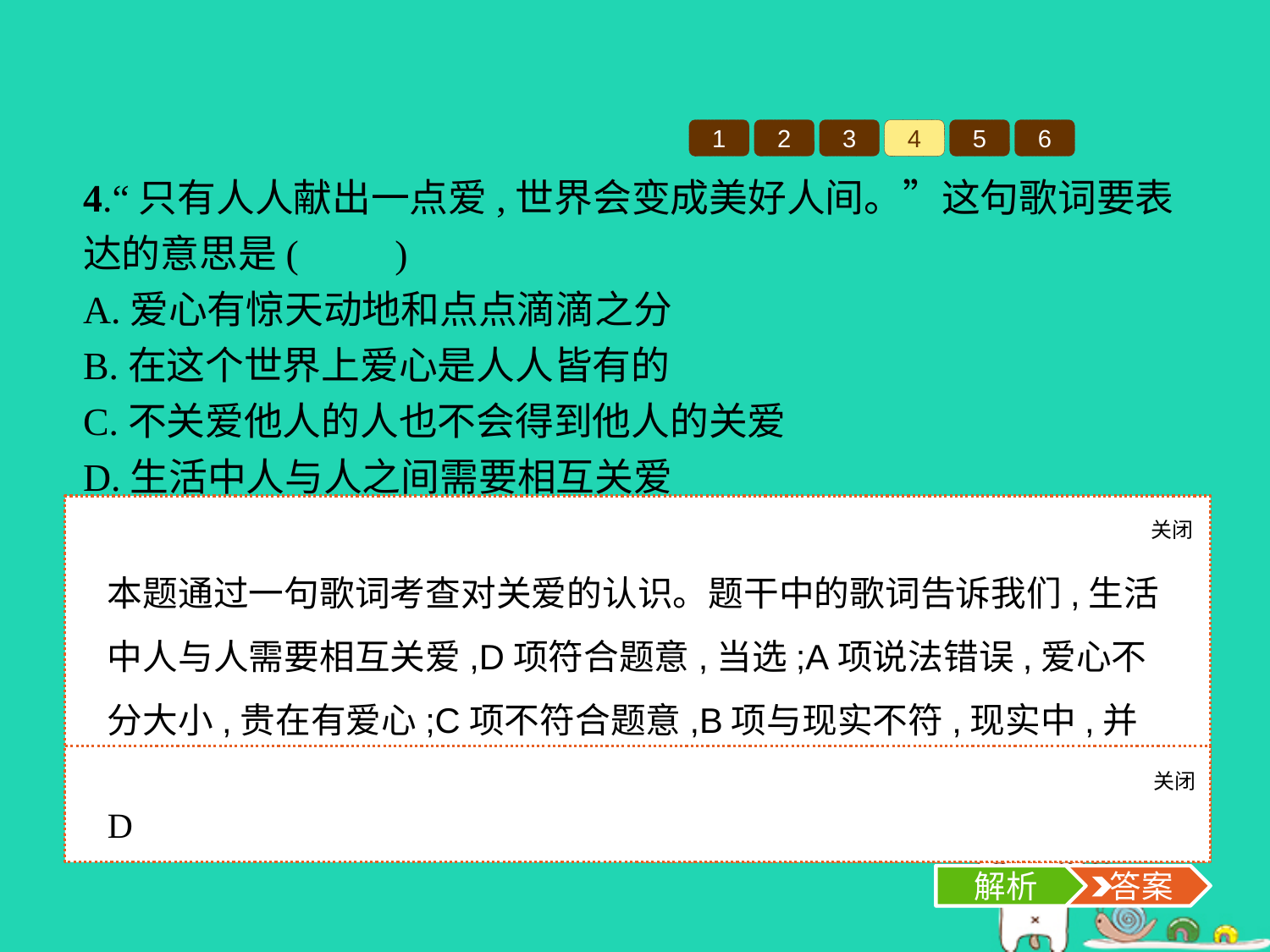

1
2
3
4
5
6
4.“只有人人献出一点爱,世界会变成美好人间。”这句歌词要表达的意思是(　　)
A.爱心有惊天动地和点点滴滴之分
B.在这个世界上爱心是人人皆有的
C.不关爱他人的人也不会得到他人的关爱
D.生活中人与人之间需要相互关爱

关闭
解析

本题通过一句歌词考查对关爱的认识。题干中的歌词告诉我们,生活中人与人需要相互关爱,D项符合题意,当选;A项说法错误,爱心不分大小,贵在有爱心;C项不符合题意,B项与现实不符,现实中,并不是每个人都有爱心,应排除。

关闭
解析
  答案

D
解析
  答案